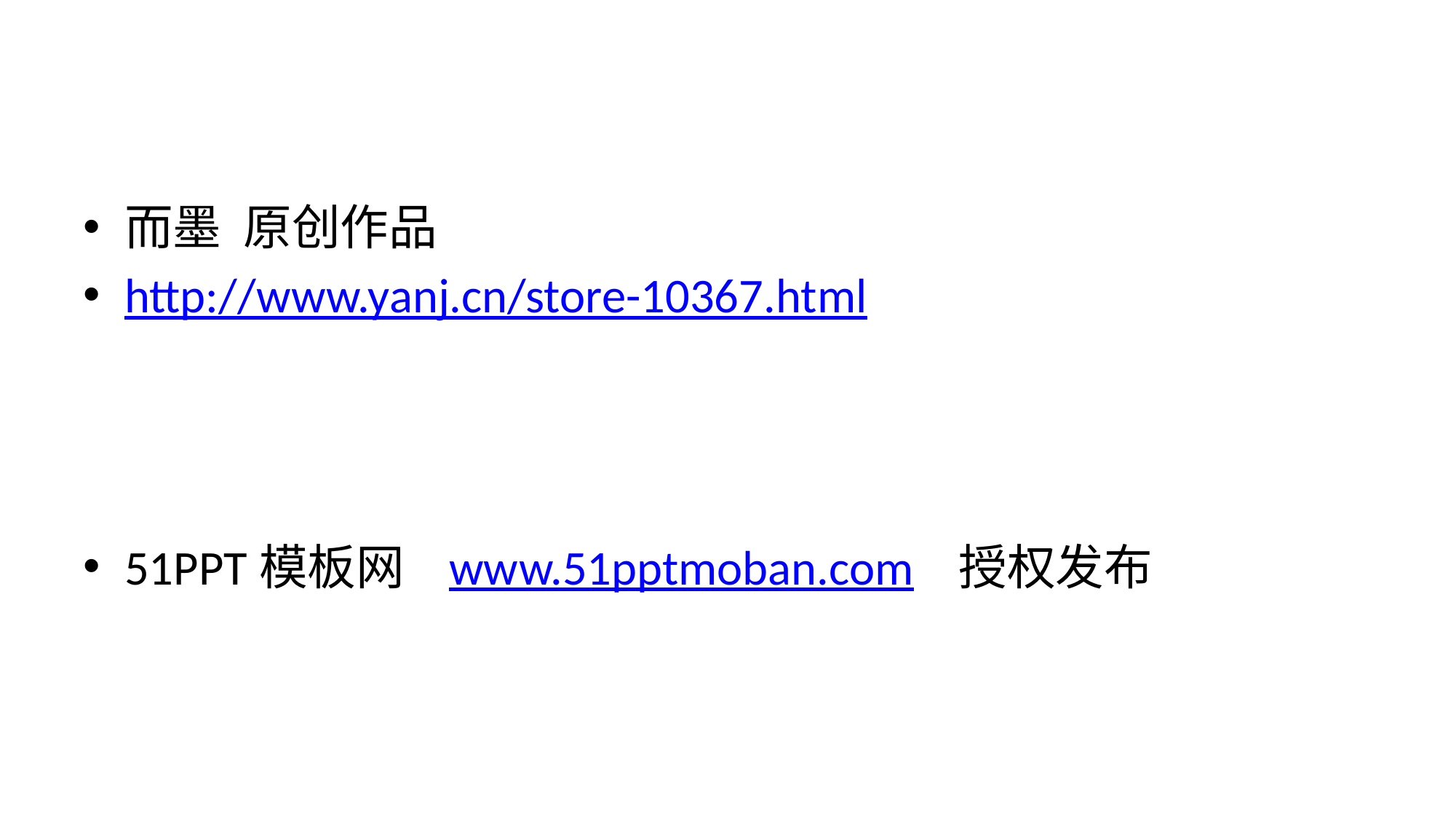

#
而墨  原创作品
http://www.yanj.cn/store-10367.html

51PPT模板网   www.51pptmoban.com   授权发布